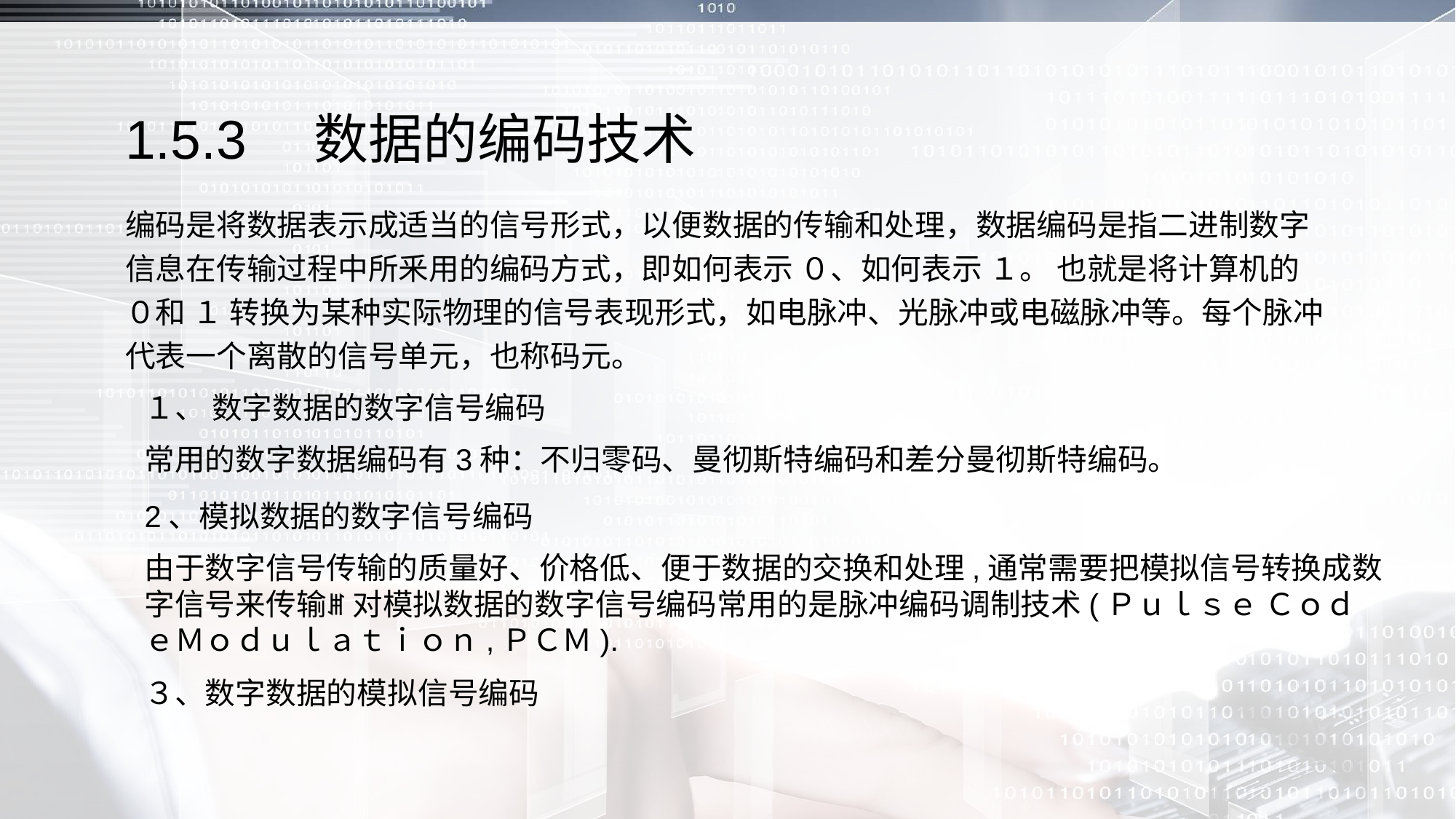

1.5.3　数据的编码技术
编码是将数据表示成适当的信号形式，以便数据的传输和处理，数据编码是指二进制数字信息在传输过程中所釆用的编码方式，即如何表示 ０、如何表示 １。 也就是将计算机的 ０和 １ 转换为某种实际物理的信号表现形式，如电脉冲、光脉冲或电磁脉冲等。每个脉冲代表一个离散的信号单元，也称码元。
１、 数字数据的数字信号编码
常用的数字数据编码有3种：不归零码、曼彻斯特编码和差分曼彻斯特编码。
2、模拟数据的数字信号编码
由于数字信号传输的质量好、价格低、便于数据的交换和处理,通常需要把模拟信号转换成数字信号来传输ꎮ 对模拟数据的数字信号编码常用的是脉冲编码调制技术(Ｐｕｌｓｅ ＣｏｄｅＭｏｄｕｌａｔｉｏｎ,ＰＣＭ).
３、数字数据的模拟信号编码